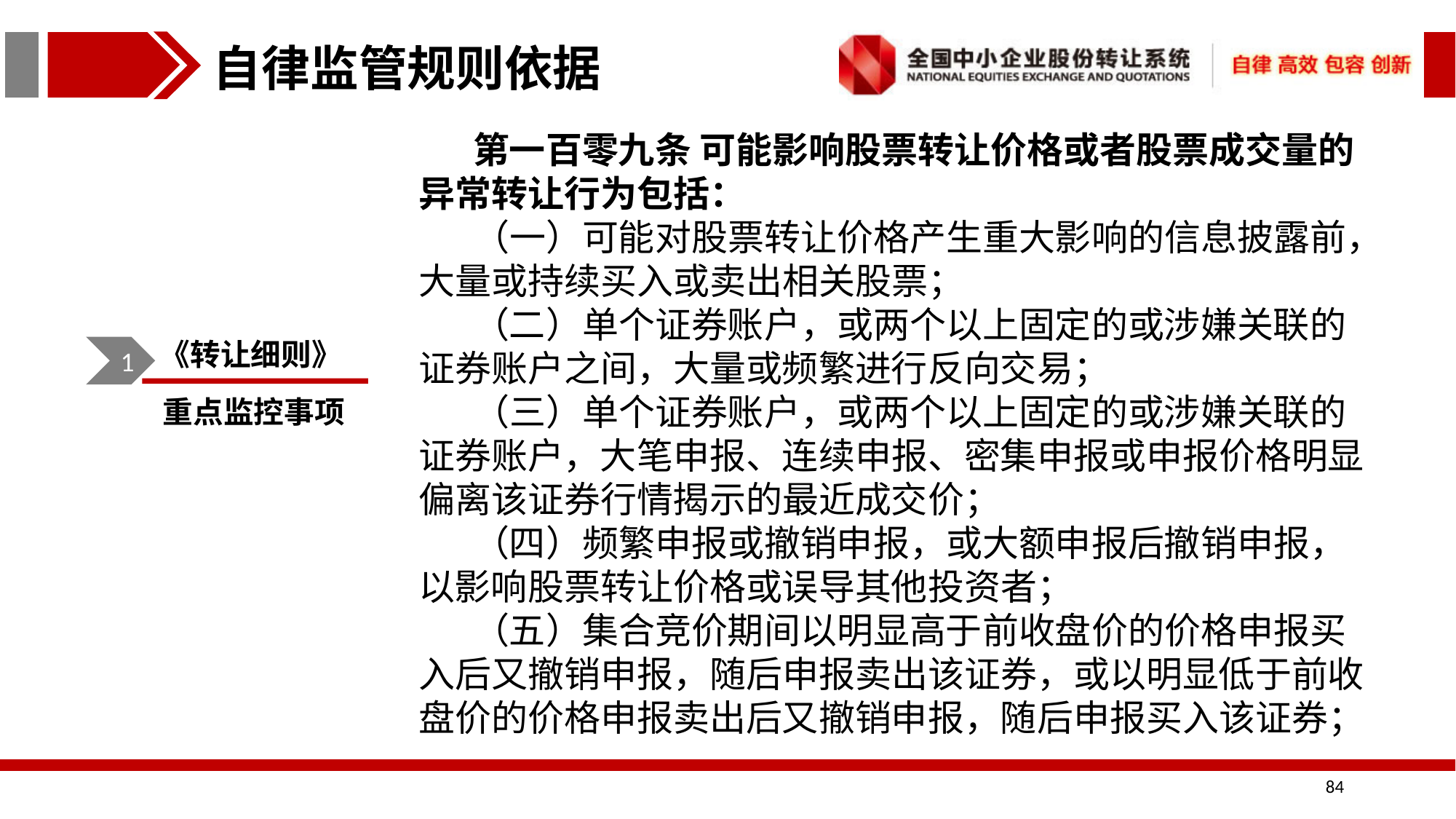

自律监管规则依据
第一百零九条 可能影响股票转让价格或者股票成交量的异常转让行为包括：
（一）可能对股票转让价格产生重大影响的信息披露前，大量或持续买入或卖出相关股票；
（二）单个证券账户，或两个以上固定的或涉嫌关联的证券账户之间，大量或频繁进行反向交易；
（三）单个证券账户，或两个以上固定的或涉嫌关联的证券账户，大笔申报、连续申报、密集申报或申报价格明显偏离该证券行情揭示的最近成交价；
（四）频繁申报或撤销申报，或大额申报后撤销申报，以影响股票转让价格或误导其他投资者；
（五）集合竞价期间以明显高于前收盘价的价格申报买入后又撤销申报，随后申报卖出该证券，或以明显低于前收盘价的价格申报卖出后又撤销申报，随后申报买入该证券；
《转让细则》
1

重点监控事项
84